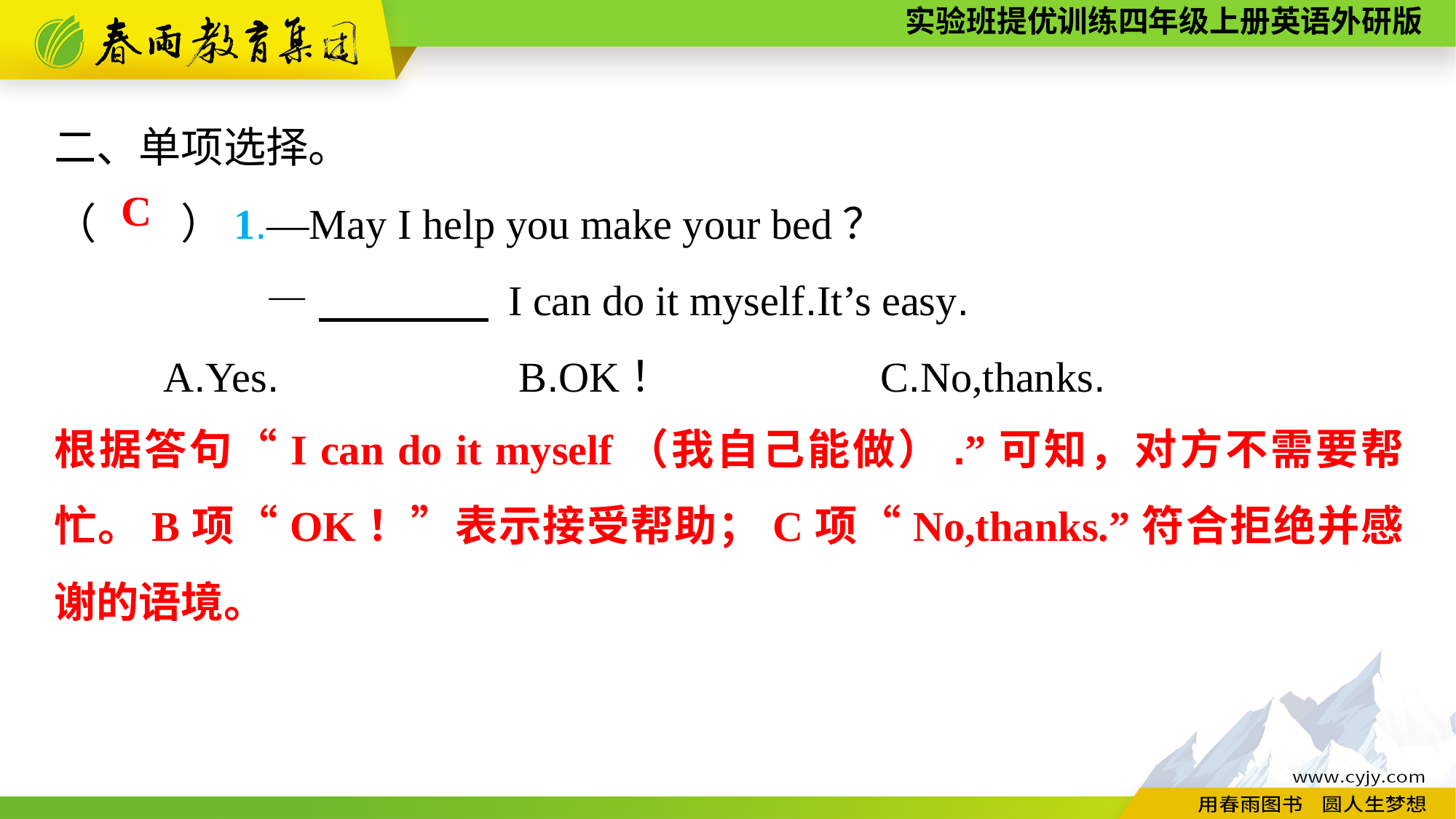

二、单项选择。
（　　）1.—May I help you make your bed？
—　　　　 I can do it myself.It’s easy.
	A.Yes.	             B.OK！	                 C.No,thanks.
C
根据答句“I can do it myself（我自己能做）.”可知，对方不需要帮忙。B项“OK！”表示接受帮助；C项“No,thanks.”符合拒绝并感谢的语境。